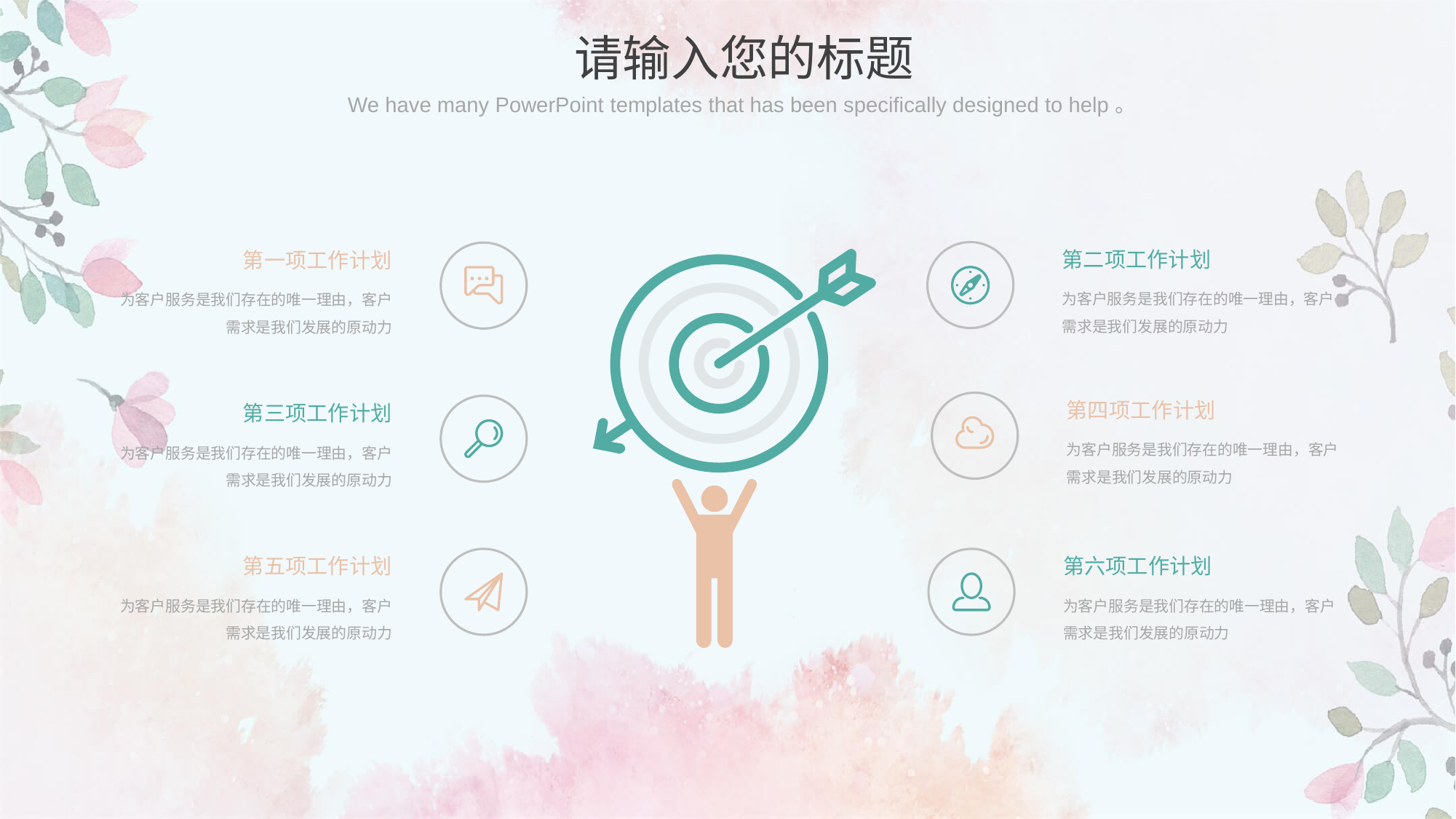

请输入您的标题
We have many PowerPoint templates that has been specifically designed to help。
第二项工作计划
为客户服务是我们存在的唯一理由，客户需求是我们发展的原动力

第一项工作计划
为客户服务是我们存在的唯一理由，客户需求是我们发展的原动力

第四项工作计划
为客户服务是我们存在的唯一理由，客户需求是我们发展的原动力

第三项工作计划
为客户服务是我们存在的唯一理由，客户需求是我们发展的原动力

第五项工作计划
为客户服务是我们存在的唯一理由，客户需求是我们发展的原动力

第六项工作计划
为客户服务是我们存在的唯一理由，客户需求是我们发展的原动力